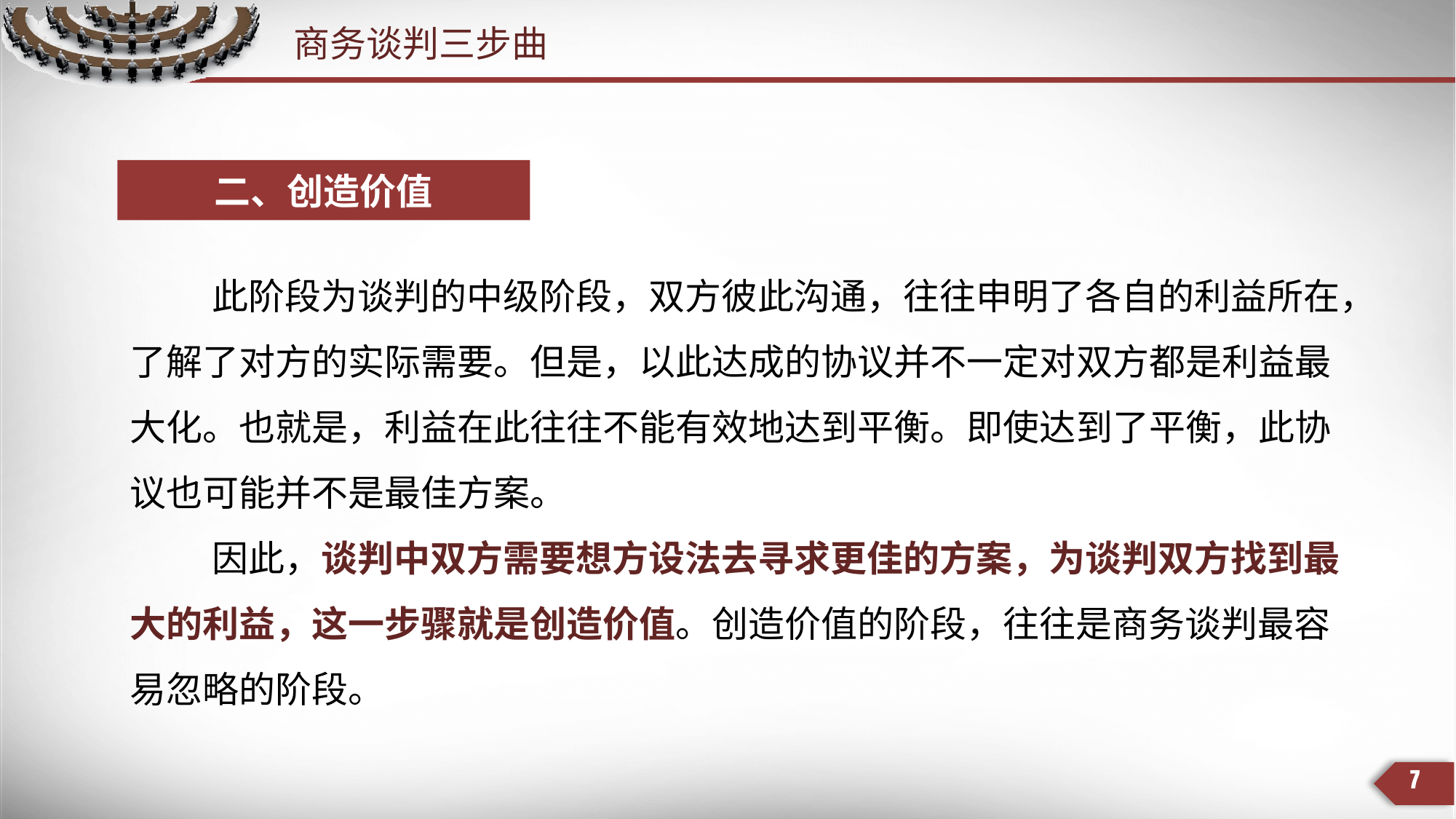

商务谈判三步曲
二、创造价值
         此阶段为谈判的中级阶段，双方彼此沟通，往往申明了各自的利益所在，了解了对方的实际需要。但是，以此达成的协议并不一定对双方都是利益最大化。也就是，利益在此往往不能有效地达到平衡。即使达到了平衡，此协议也可能并不是最佳方案。
         因此，谈判中双方需要想方设法去寻求更佳的方案，为谈判双方找到最大的利益，这一步骤就是创造价值。创造价值的阶段，往往是商务谈判最容易忽略的阶段。
7